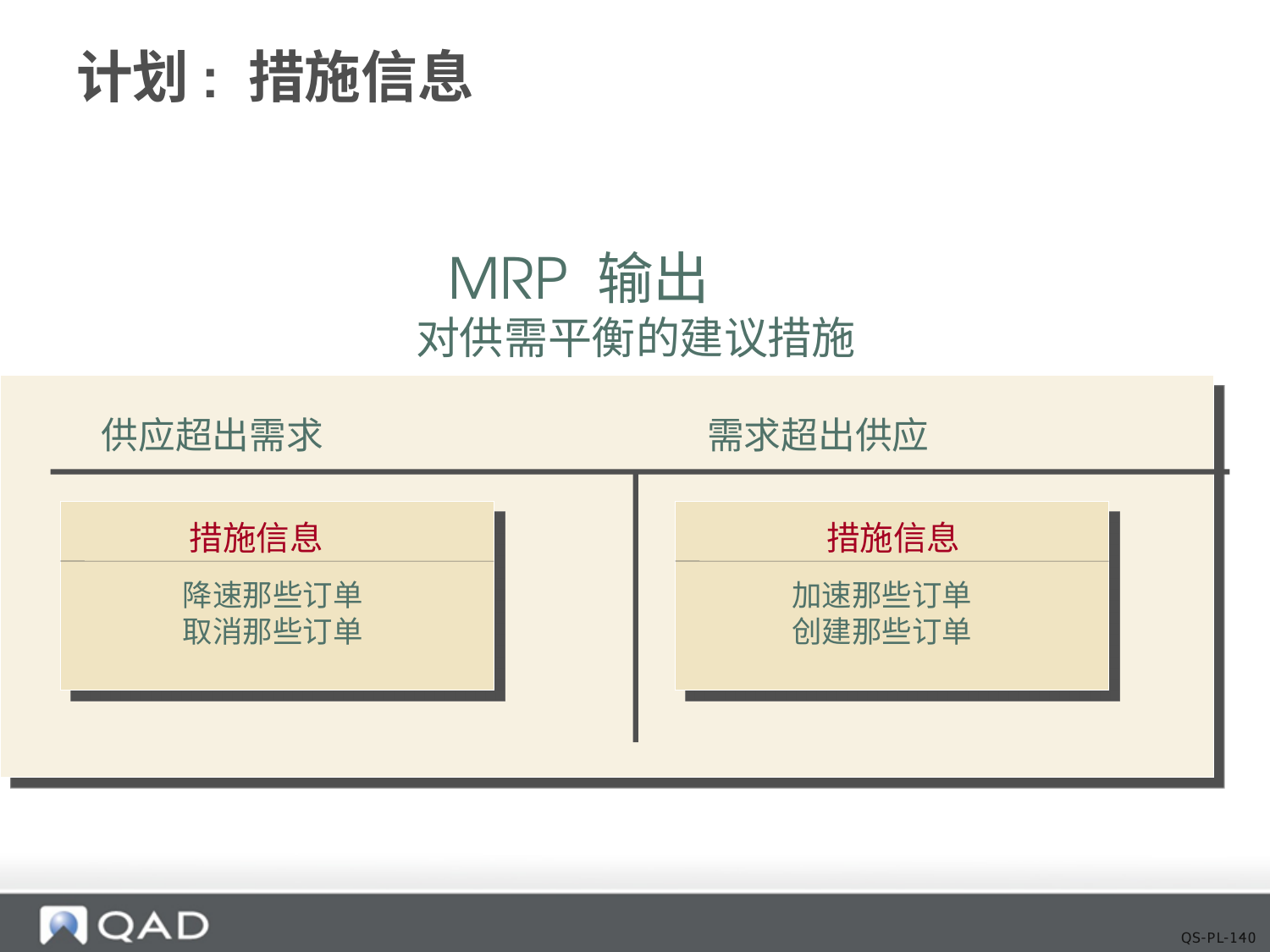

# 计划: 措施信息
MRP 输出
对供需平衡的建议措施

供应超出需求
需求超出供应

措施信息
措施信息

降速那些订单
取消那些订单
加速那些订单
创建那些订单
QS-PL-140